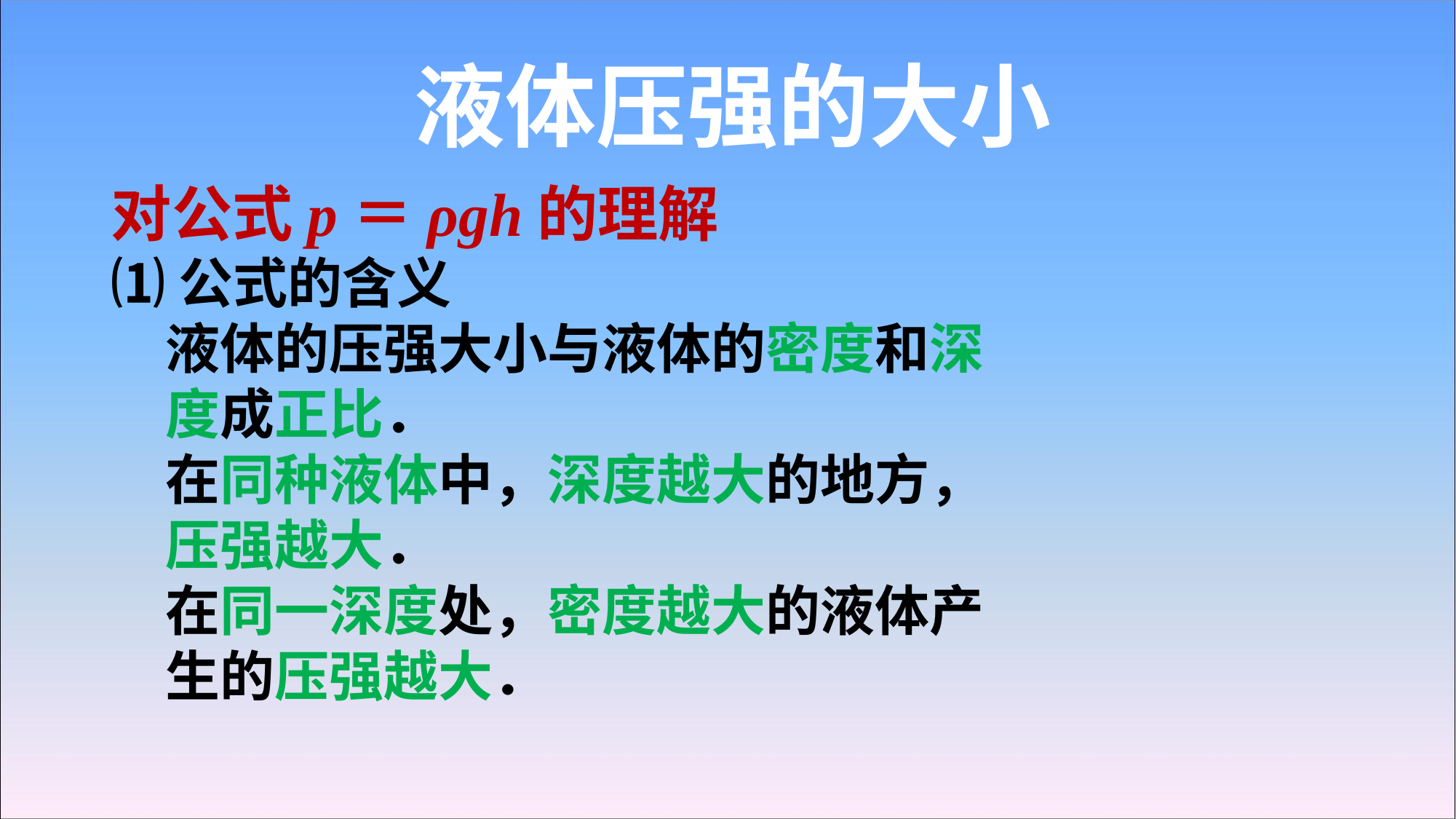

液体压强的大小
对公式p＝ρgh的理解
⑴公式的含义
　液体的压强大小与液体的密度和深
　度成正比．
　在同种液体中，深度越大的地方，
　压强越大．
　在同一深度处，密度越大的液体产
　生的压强越大．